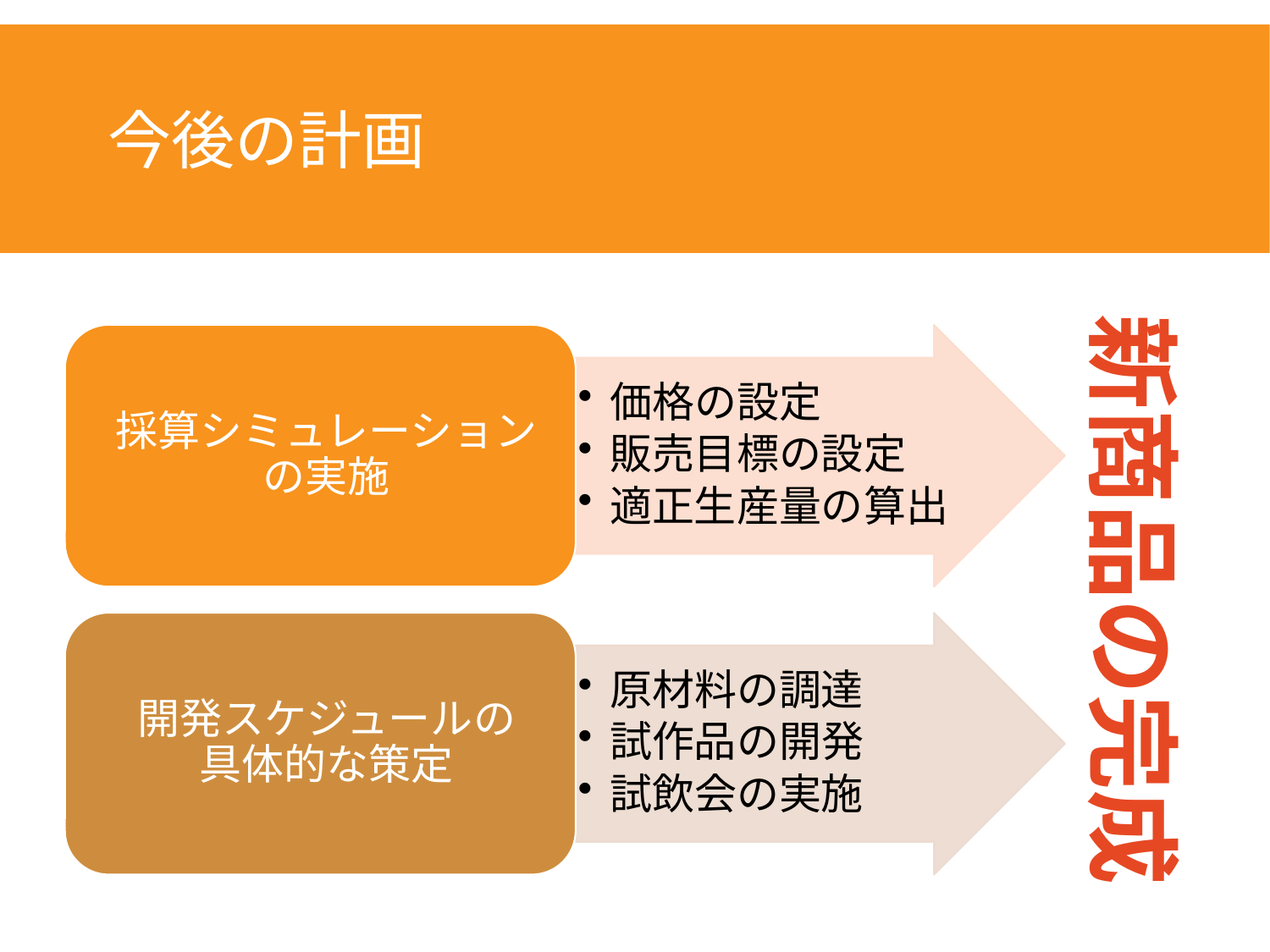

# 今後の計画
新商品の完成
価格の設定
販売目標の設定
適正生産量の算出
採算シミュレーションの実施
原材料の調達
試作品の開発
試飲会の実施
開発スケジュールの
具体的な策定